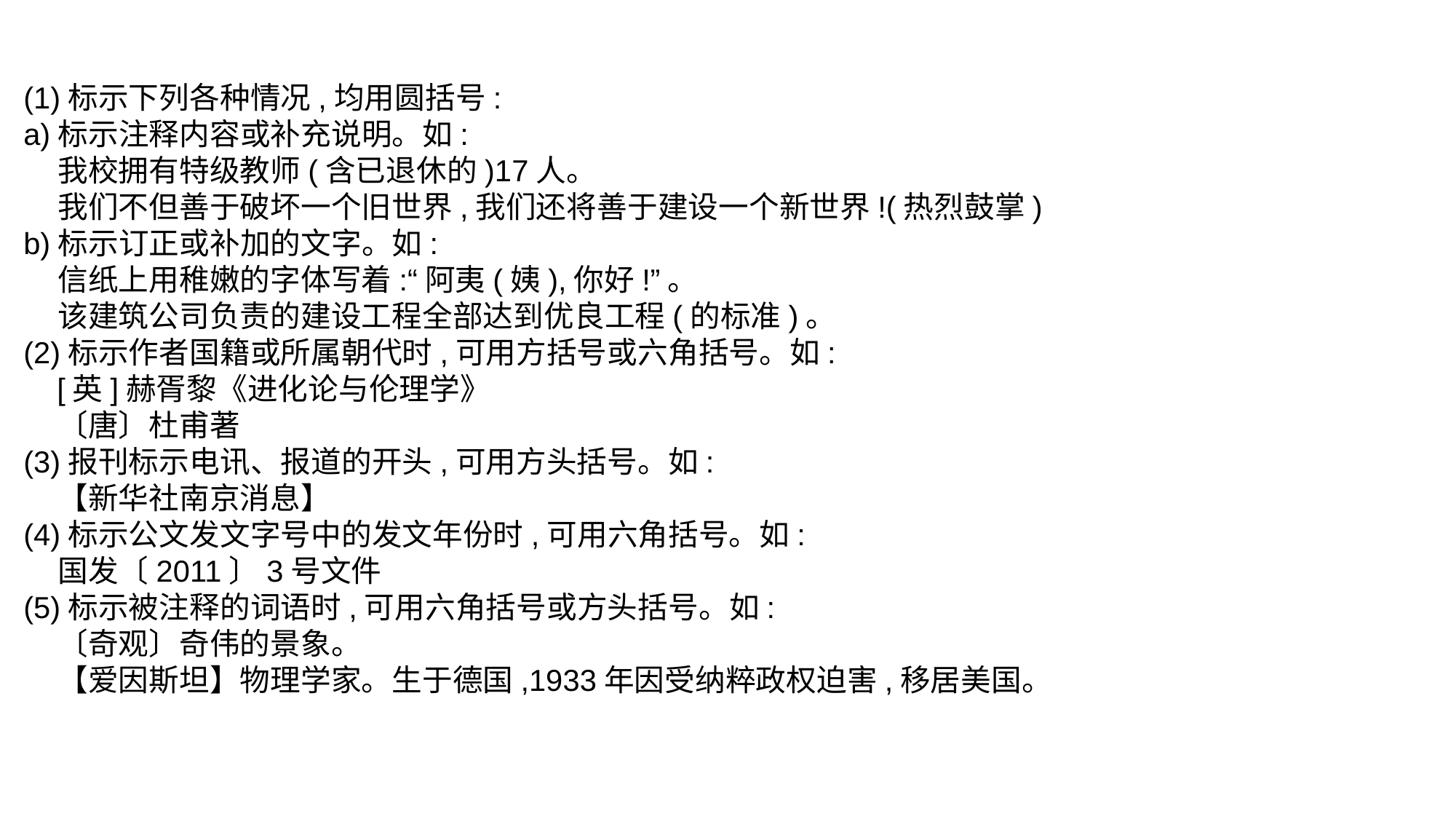

(1)标示下列各种情况,均用圆括号:
a)标示注释内容或补充说明。如:
    我校拥有特级教师(含已退休的)17人。
    我们不但善于破坏一个旧世界,我们还将善于建设一个新世界!(热烈鼓掌)
b)标示订正或补加的文字。如:
    信纸上用稚嫩的字体写着:“阿夷(姨),你好!”。
    该建筑公司负责的建设工程全部达到优良工程(的标准)。
(2)标示作者国籍或所属朝代时,可用方括号或六角括号。如:
    [英]赫胥黎《进化论与伦理学》
    〔唐〕杜甫著
(3)报刊标示电讯、报道的开头,可用方头括号。如:
    【新华社南京消息】
(4)标示公文发文字号中的发文年份时,可用六角括号。如:
    国发〔2011〕3号文件
(5)标示被注释的词语时,可用六角括号或方头括号。如:
    〔奇观〕奇伟的景象。
    【爱因斯坦】物理学家。生于德国,1933年因受纳粹政权迫害,移居美国。